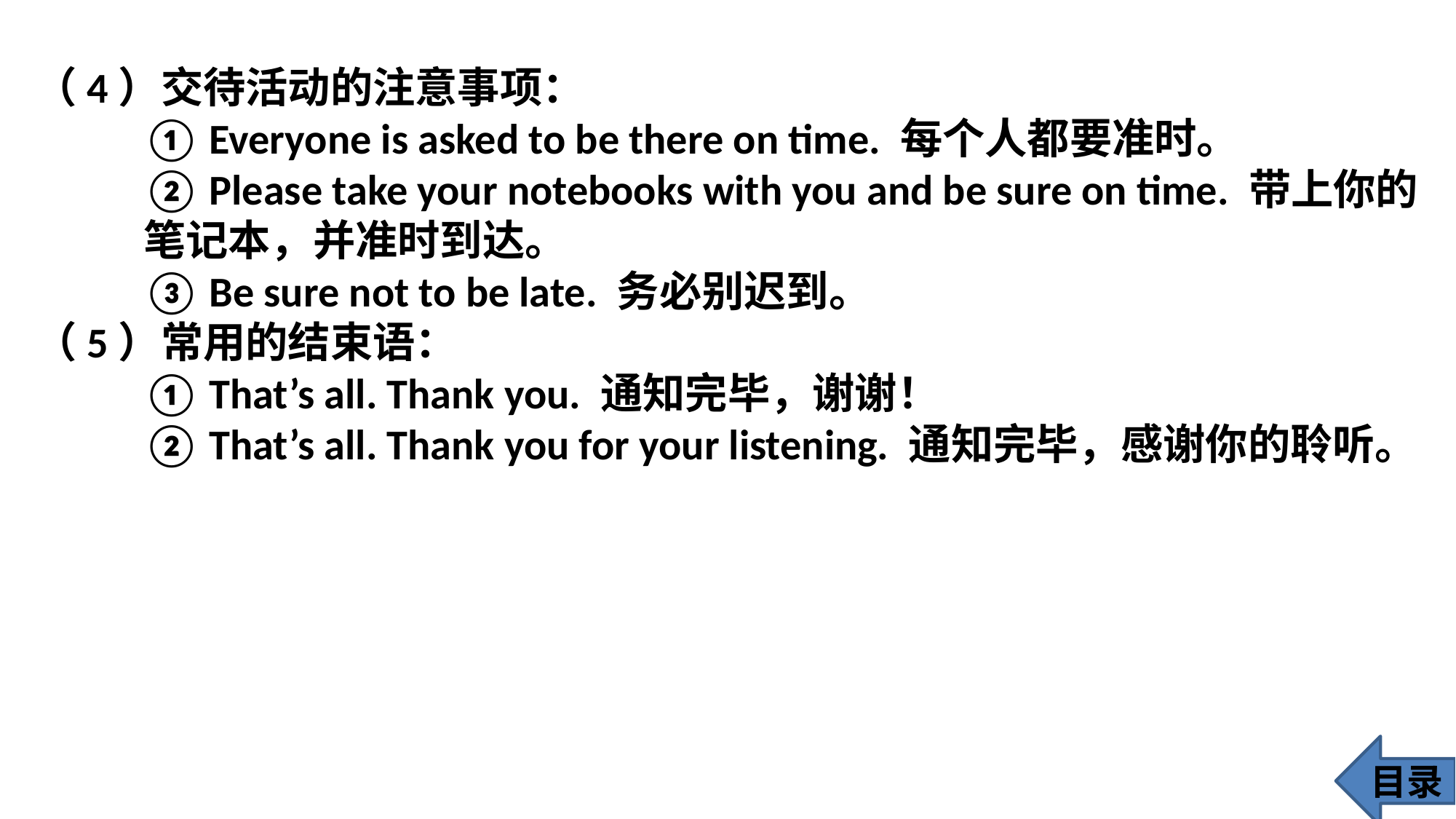

（4）交待活动的注意事项：
      	① Everyone is asked to be there on time. 每个人都要准时。
      	② Please take your notebooks with you and be sure on time. 带上你的	笔记本，并准时到达。
      	③ Be sure not to be late. 务必别迟到。
（5）常用的结束语：
      	① That’s all. Thank you. 通知完毕，谢谢！
      	② That’s all. Thank you for your listening. 通知完毕，感谢你的聆听。
目录
64